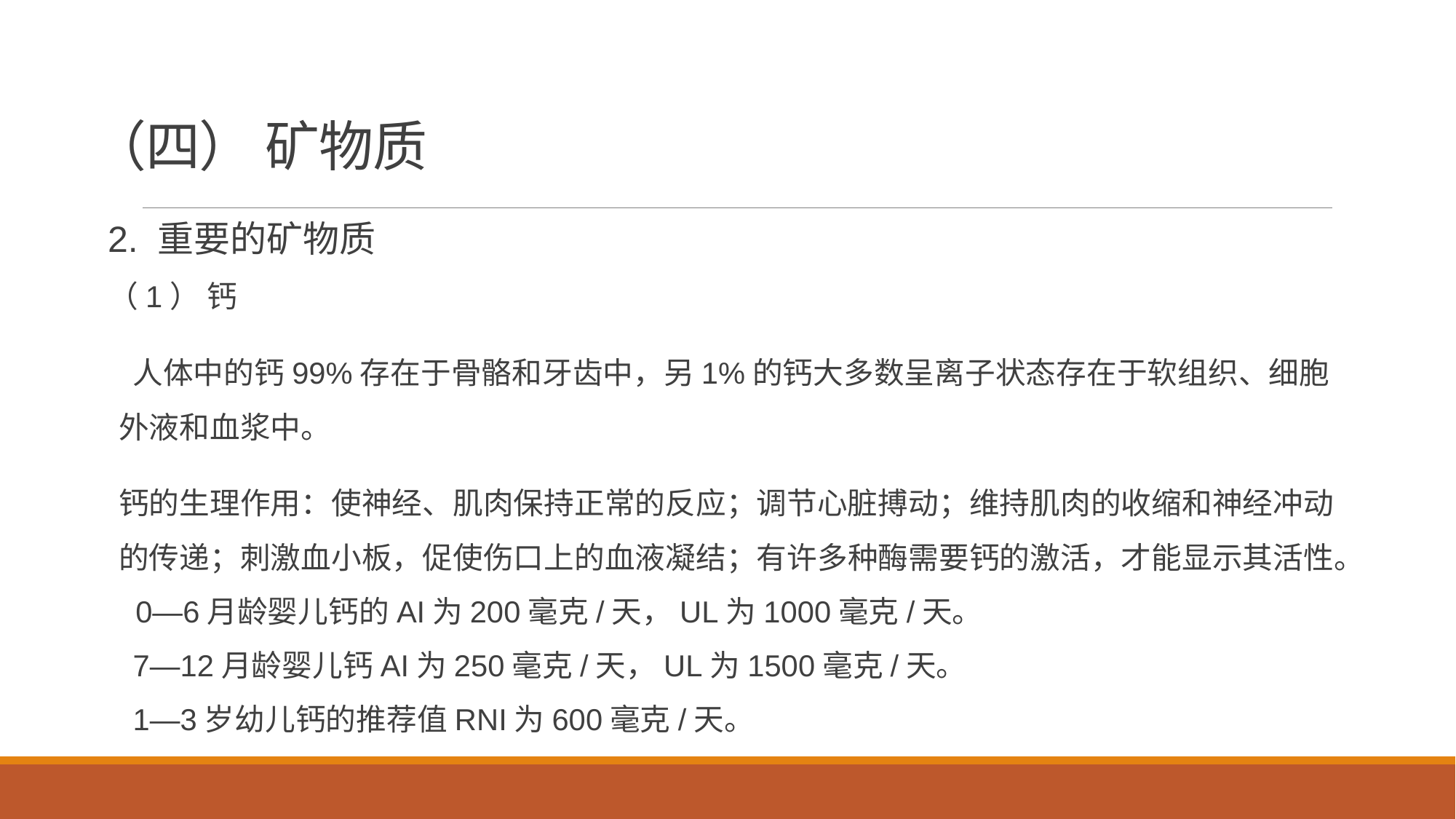

# （四） 矿物质
2. 重要的矿物质
（1） 钙
 人体中的钙99%存在于骨骼和牙齿中，另1%的钙大多数呈离子状态存在于软组织、细胞外液和血浆中。
钙的生理作用：使神经、肌肉保持正常的反应；调节心脏搏动；维持肌肉的收缩和神经冲动的传递；刺激血小板，促使伤口上的血液凝结；有许多种酶需要钙的激活，才能显示其活性。
  0—6月龄婴儿钙的AI为200毫克/天，UL为1000毫克/天。
   7—12月龄婴儿钙AI为250毫克/天，UL为1500毫克/天。
   1—3岁幼儿钙的推荐值RNI为600毫克/天。